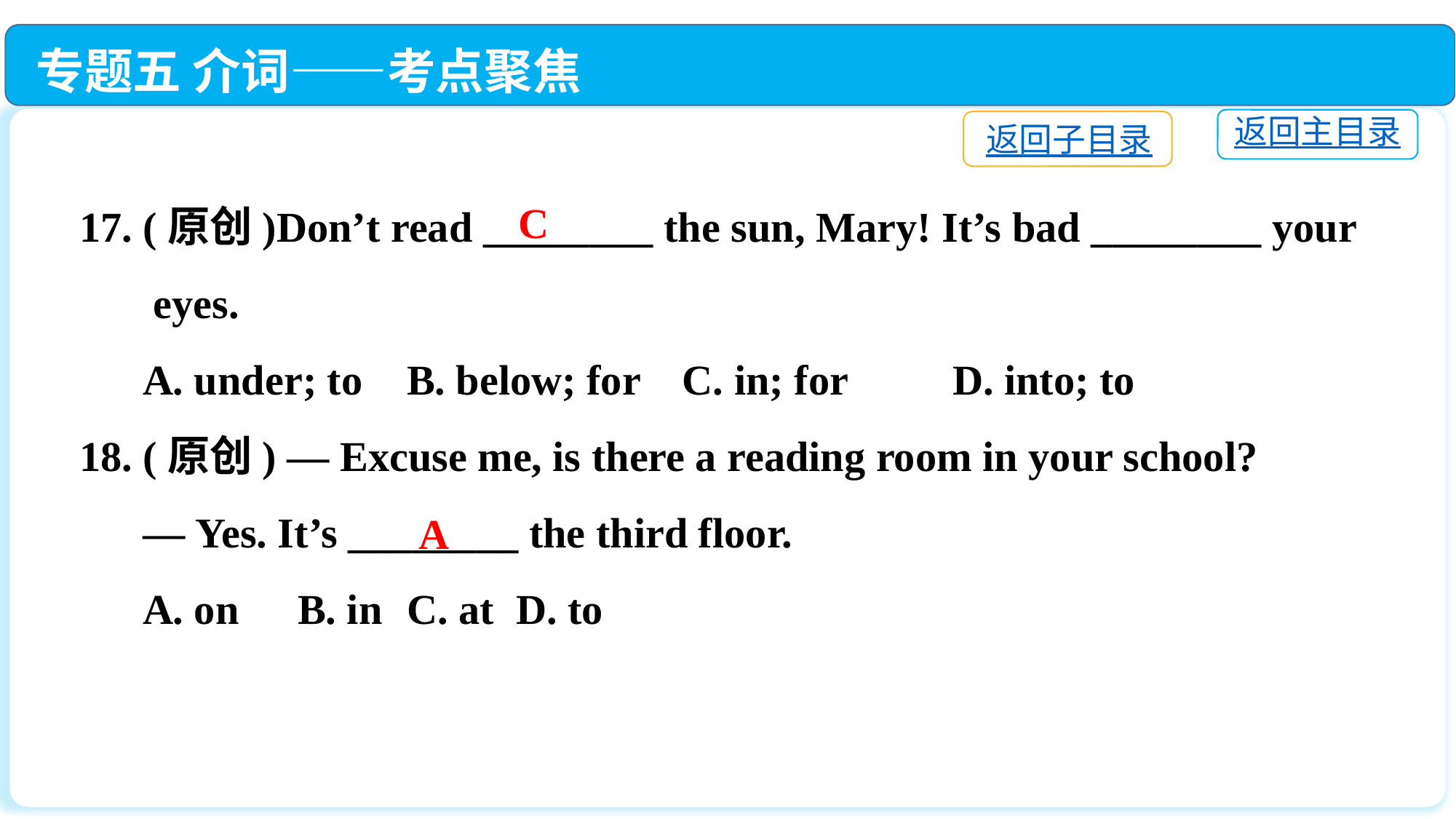

专题五 介词——考点聚焦

返回主目录

返回子目录
17. (原创)Don’t read ________ the sun, Mary! It’s bad ________ your
       eyes.
      A. under; to	B. below; for    C. in; for	D. into; to
18. (原创) — Excuse me, is there a reading room in your school?
      — Yes. It’s ________ the third floor.
      A. on　	B. in	C. at	D. to

C
A